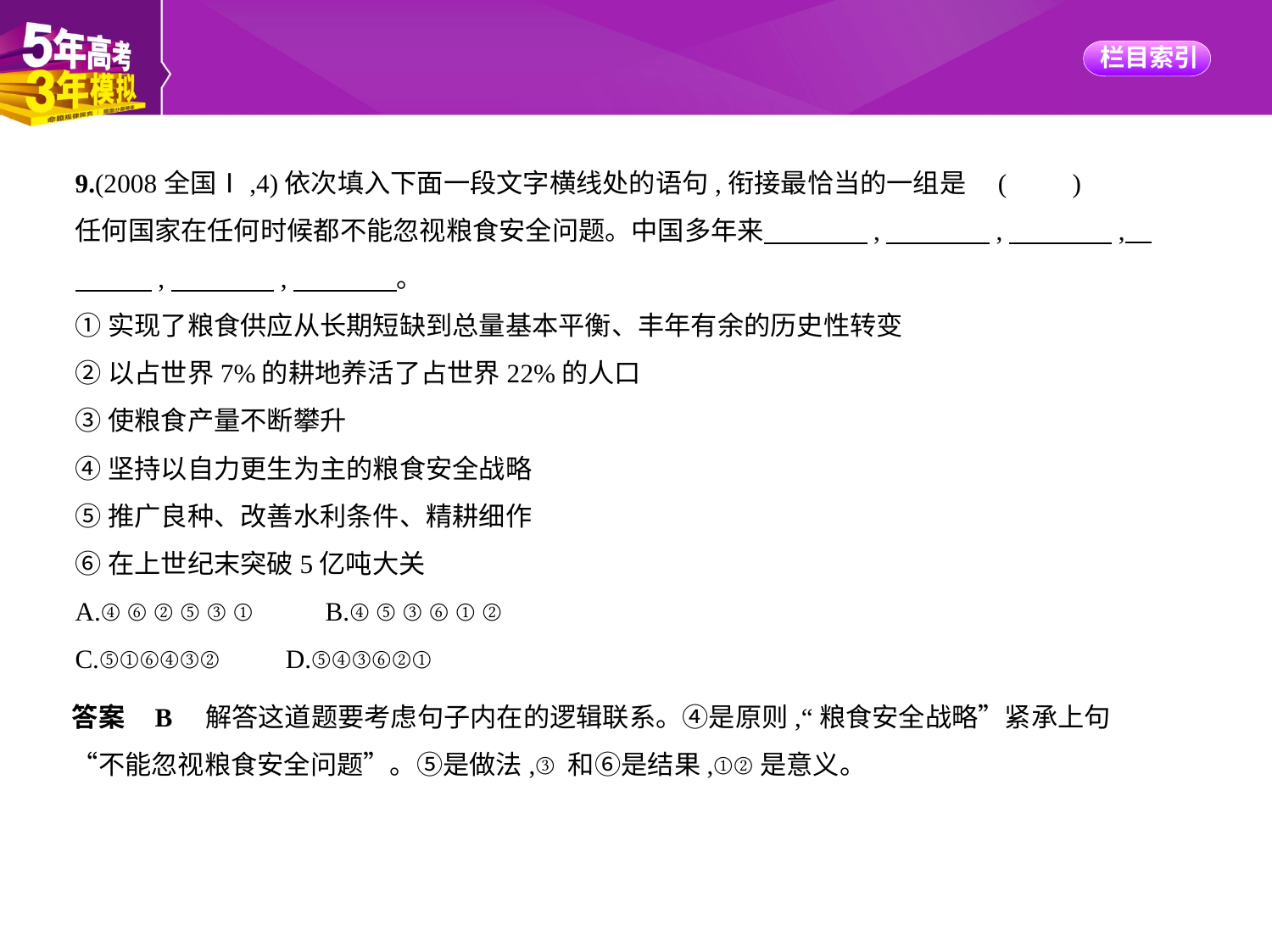

9.(2008全国Ⅰ,4)依次填入下面一段文字横线处的语句,衔接最恰当的一组是 (　　)
任何国家在任何时候都不能忽视粮食安全问题。中国多年来　　　    ,　　　    ,　　　    ,    
　　    ,　　　    ,　　　    。
①实现了粮食供应从长期短缺到总量基本平衡、丰年有余的历史性转变
②以占世界7%的耕地养活了占世界22%的人口
③使粮食产量不断攀升
④坚持以自力更生为主的粮食安全战略
⑤推广良种、改善水利条件、精耕细作
⑥在上世纪末突破5亿吨大关
A.④⑥②⑤③①　　B.④⑤③⑥①②
C.⑤①⑥④③②　　D.⑤④③⑥②①
答案    B　解答这道题要考虑句子内在的逻辑联系。④是原则,“粮食安全战略”紧承上句
“不能忽视粮食安全问题”。⑤是做法,③和⑥是结果,①②是意义。